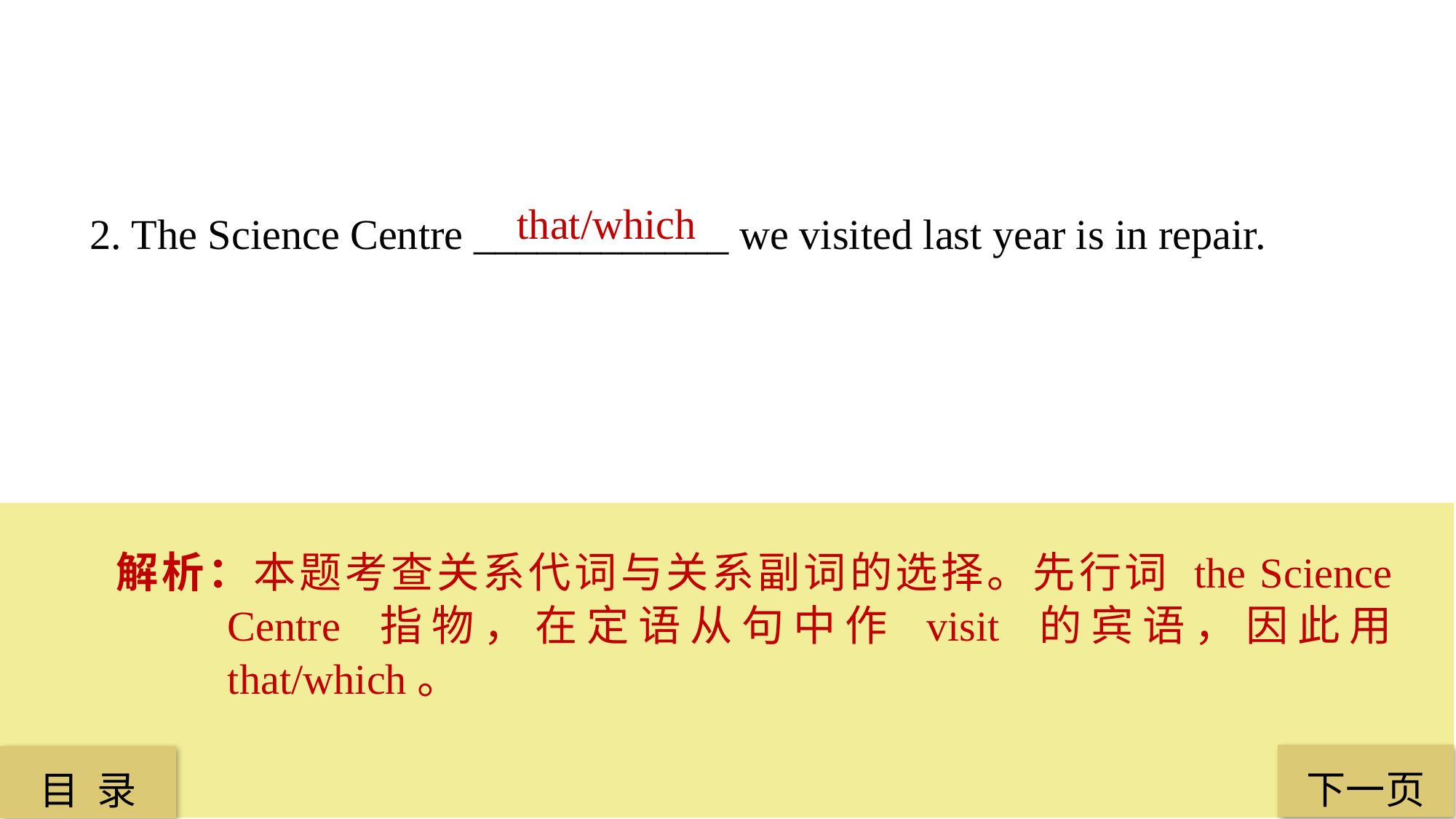

that/which
2. The Science Centre ____________ we visited last year is in repair.
解析：本题考查关系代词与关系副词的选择。先行词 the Science Centre 指物，在定语从句中作 visit 的宾语，因此用 that/which。